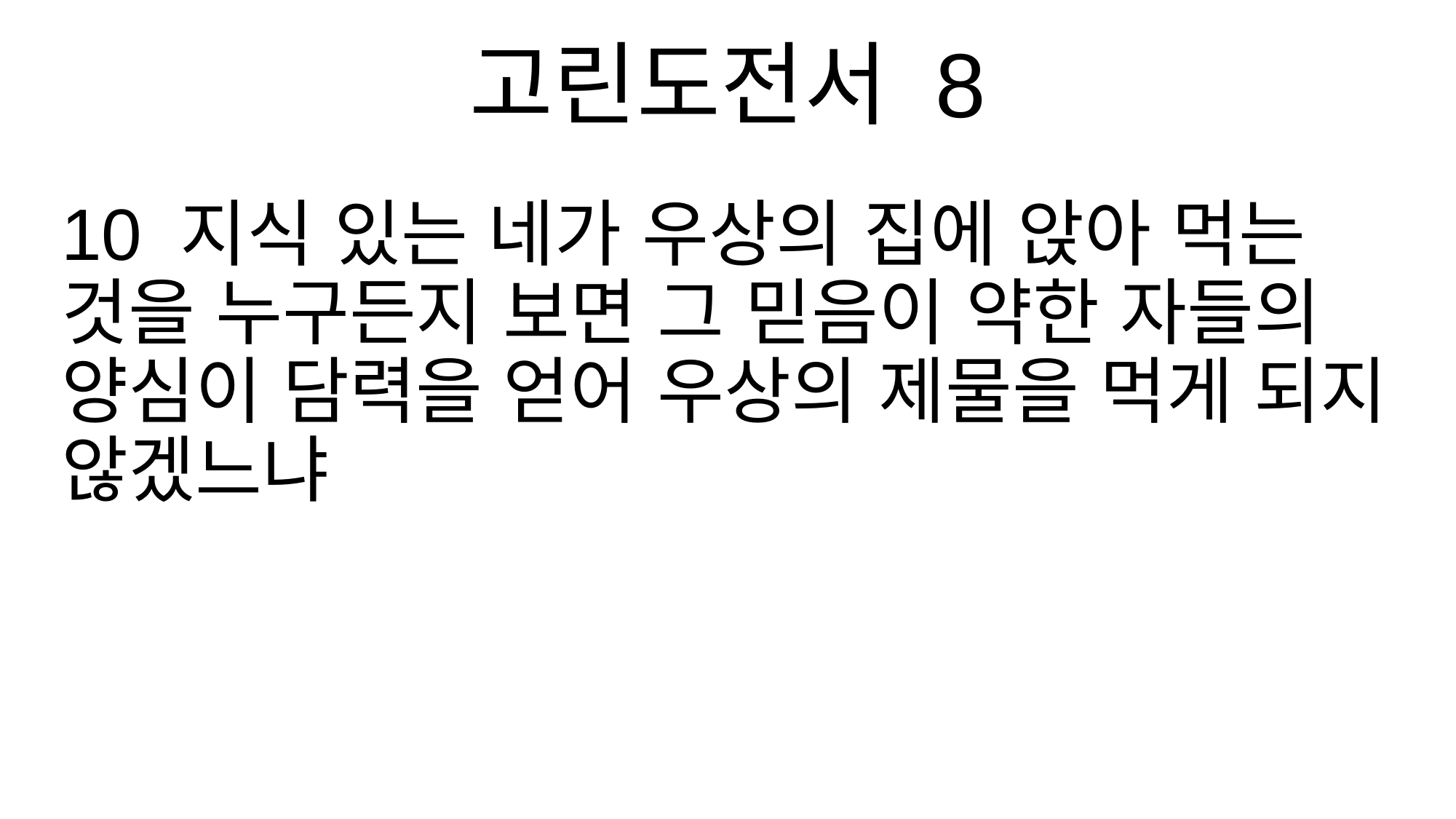

고린도전서 8
10 지식 있는 네가 우상의 집에 앉아 먹는 것을 누구든지 보면 그 믿음이 약한 자들의 양심이 담력을 얻어 우상의 제물을 먹게 되지 않겠느냐